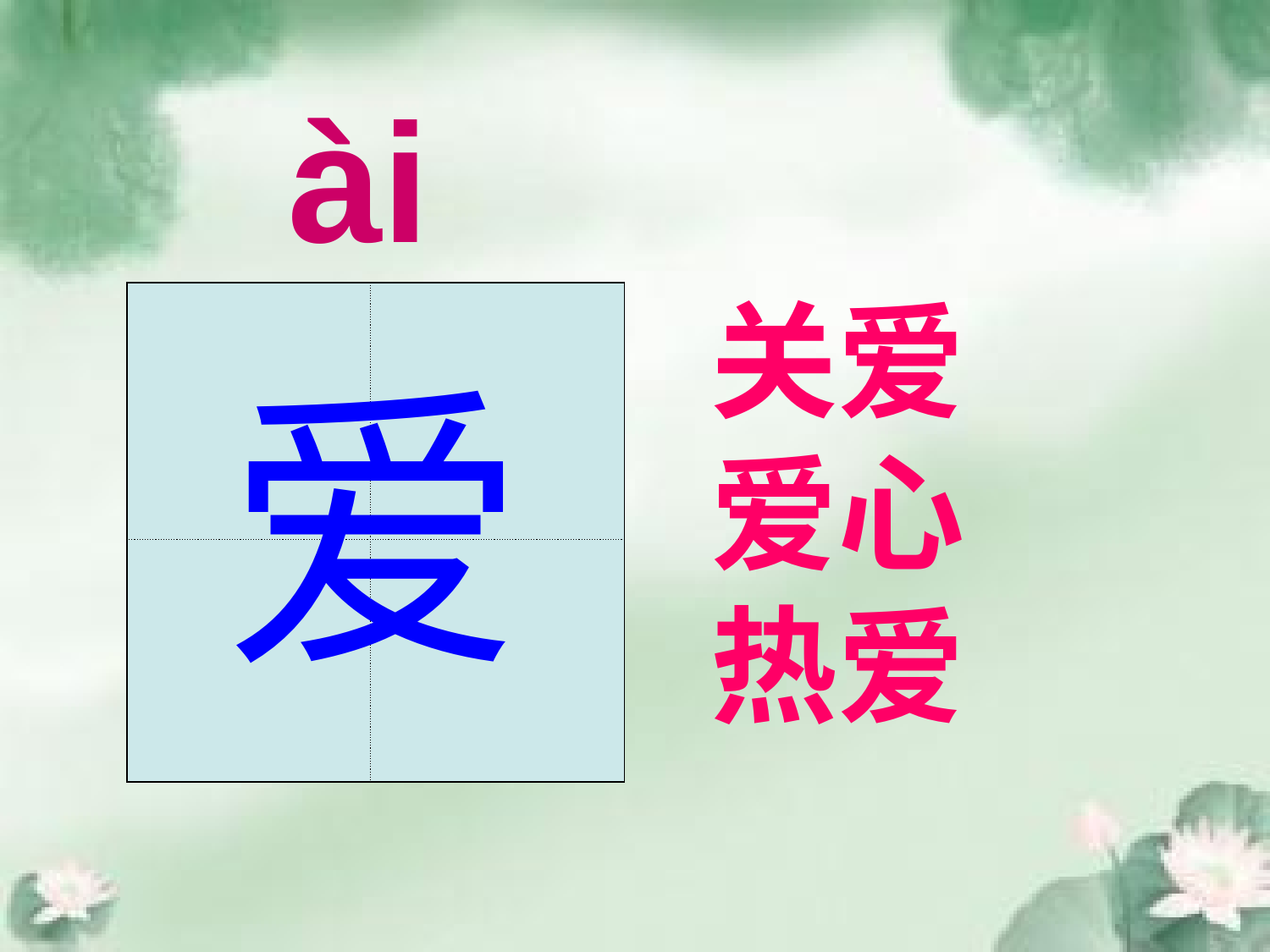

ài
关爱
爱心
热爱
|  |  |
| --- | --- |
|  |  |
爱